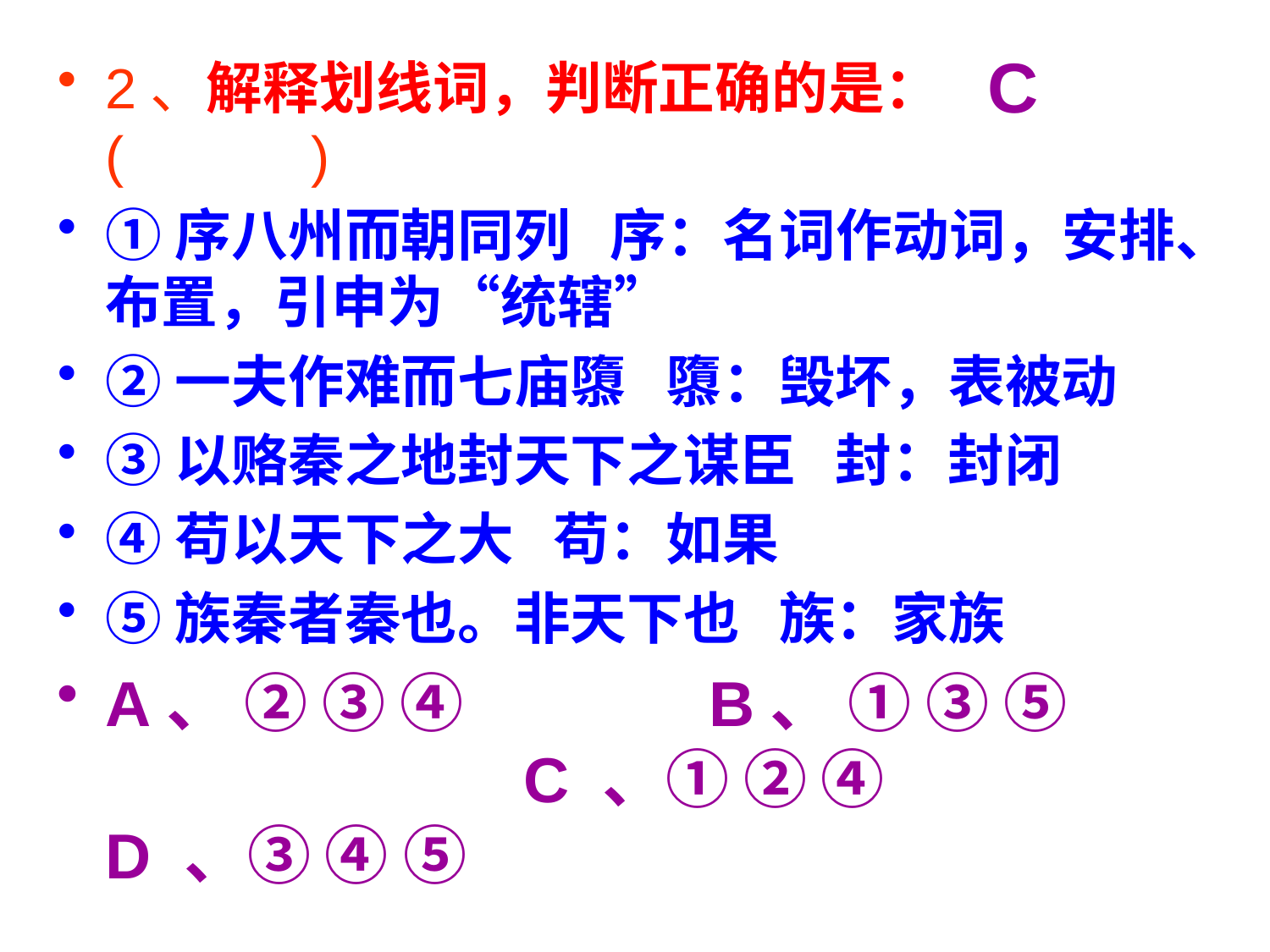

C
2、解释划线词，判断正确的是：(            )
①序八州而朝同列   序：名词作动词，安排、布置，引申为“统辖”
②一夫作难而七庙隳   隳：毁坏，表被动
③以赂秦之地封天下之谋臣   封：封闭
④苟以天下之大   苟：如果
⑤族秦者秦也。非天下也   族：家族
A、 ② ③ ④                B、 ① ③ ⑤                                    C 、① ② ④                D 、③ ④ ⑤